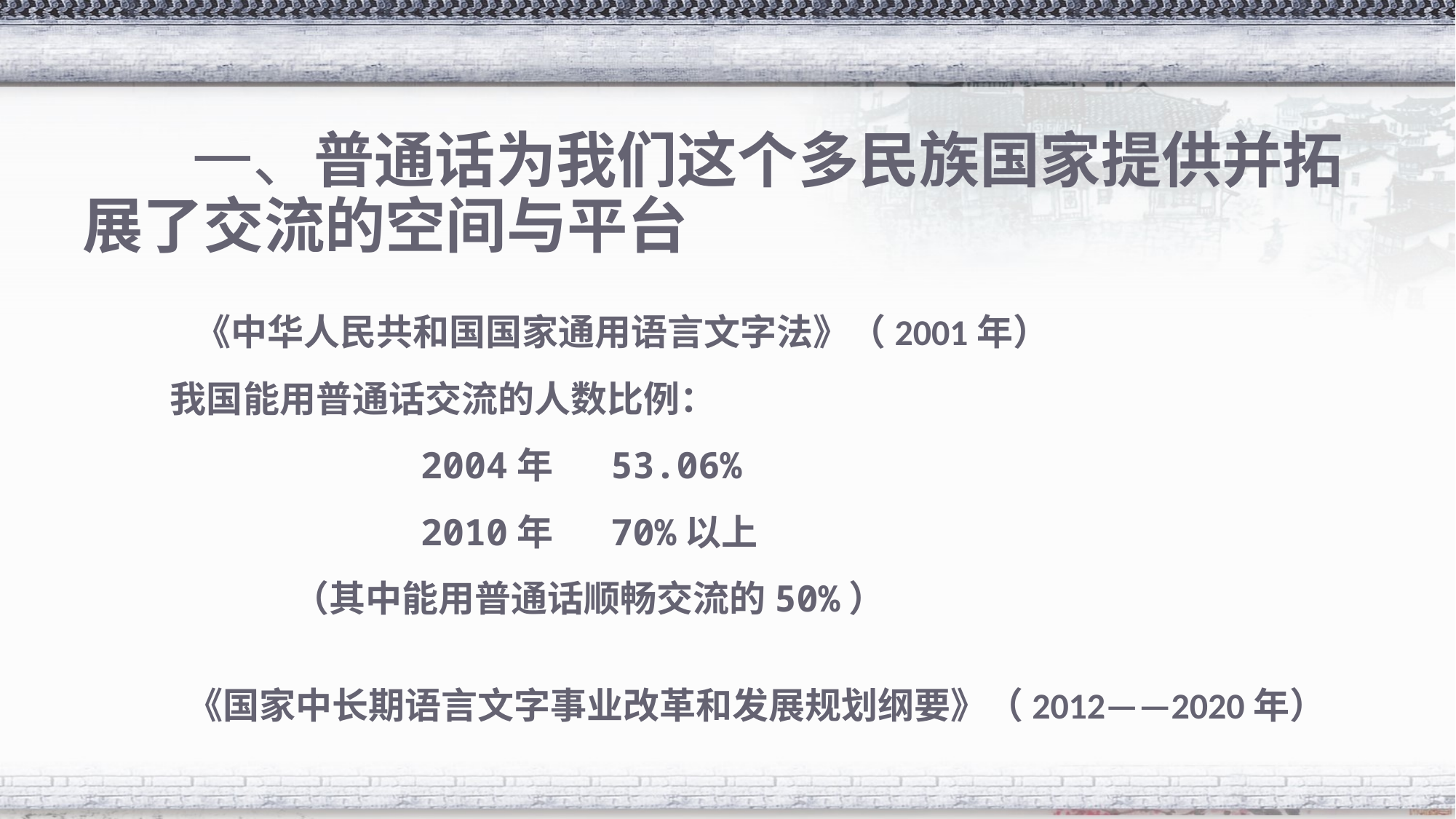

# 一、普通话为我们这个多民族国家提供并拓展了交流的空间与平台
              《中华人民共和国国家通用语言文字法》（2001年）
           我国能用普通话交流的人数比例：
                2004年      53.06%
                2010年      70%以上
                          （其中能用普通话顺畅交流的50%）

             《国家中长期语言文字事业改革和发展规划纲要》（2012——2020年）